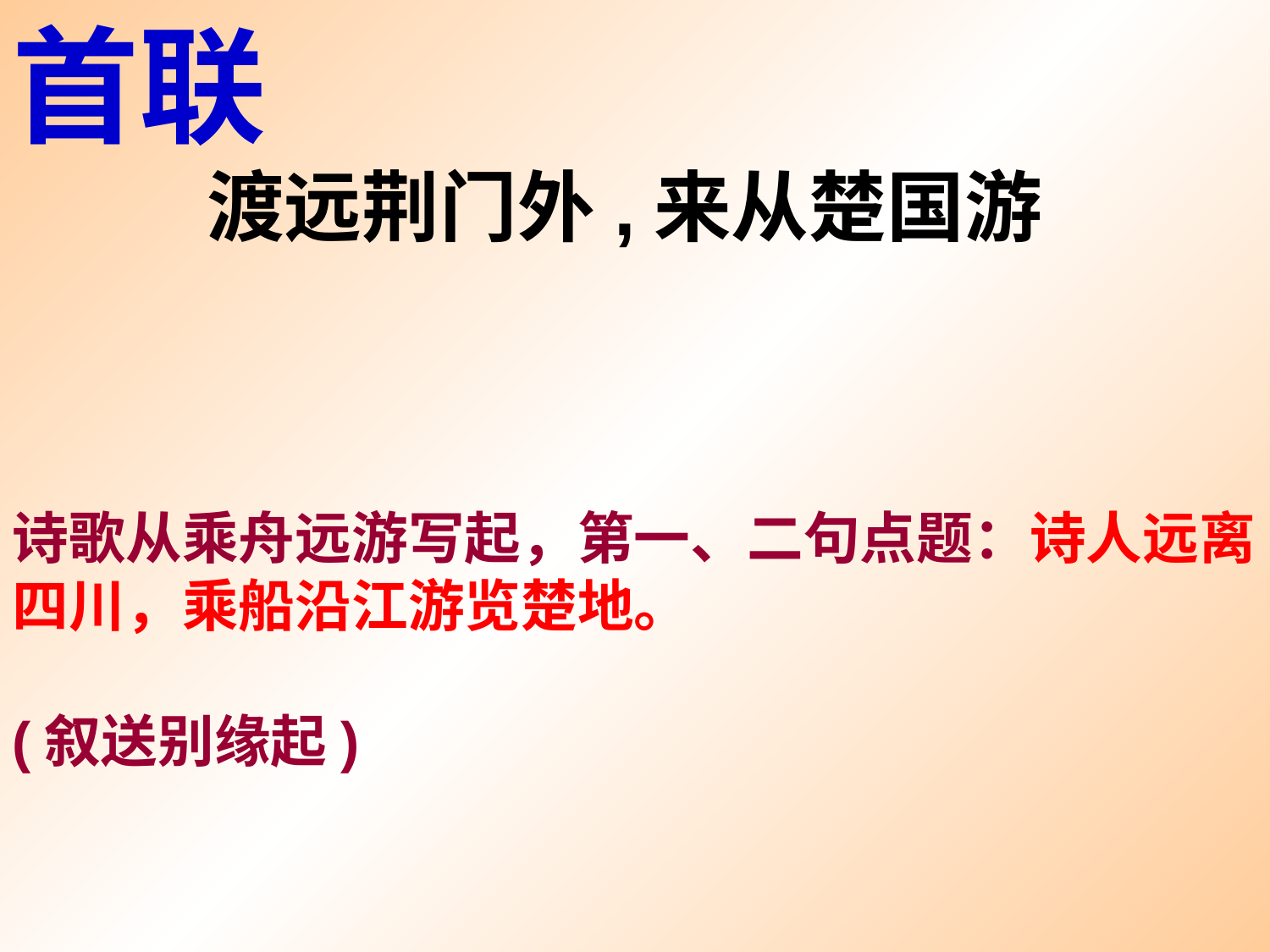

首联
          渡远荆门外,来从楚国游
诗歌从乘舟远游写起，第一、二句点题：诗人远离四川，乘船沿江游览楚地。

(叙送别缘起)